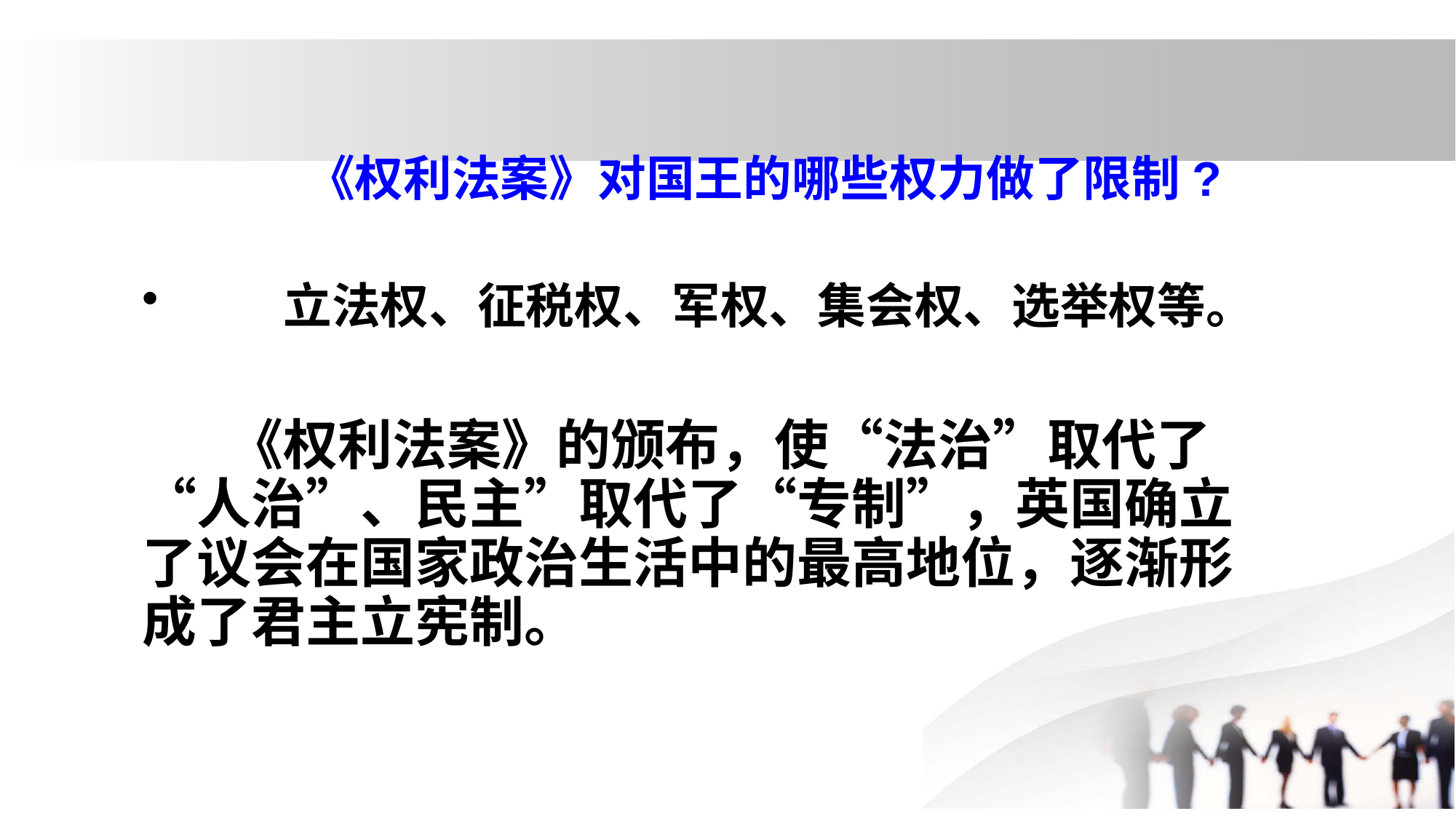

# 《权利法案》对国王的哪些权力做了限制?
        立法权、征税权、军权、集会权、选举权等。
      《权利法案》的颁布，使“法治”取代了“人治”、民主”取代了“专制”，英国确立了议会在国家政治生活中的最高地位，逐渐形成了君主立宪制。